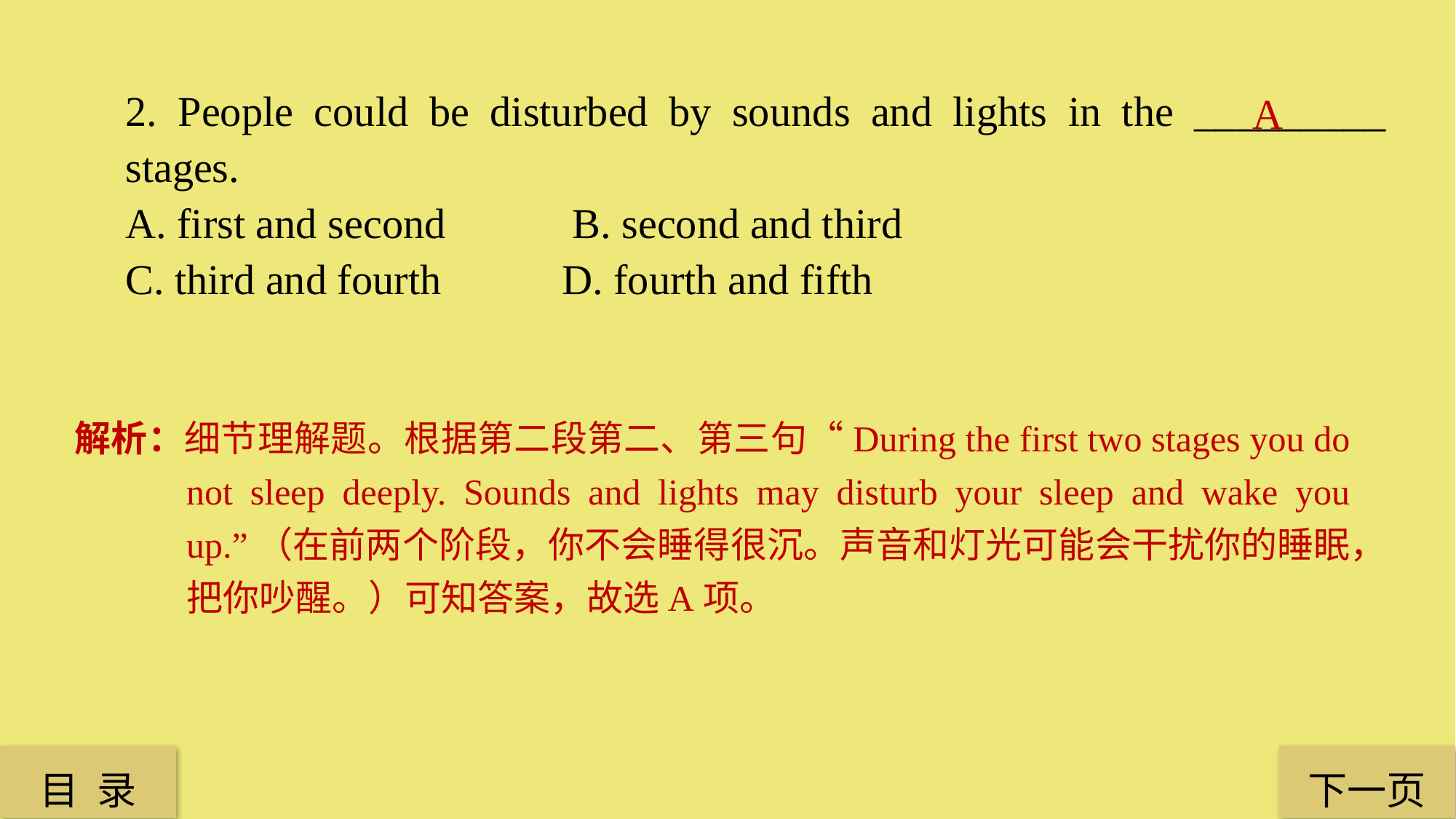

2. People could be disturbed by sounds and lights in the _________ stages.
A. first and second 	 B. second and third
C. third and fourth 	 	D. fourth and fifth
A
解析：细节理解题。根据第二段第二、第三句“During the first two stages you do not sleep deeply. Sounds and lights may disturb your sleep and wake you up.”（在前两个阶段，你不会睡得很沉。声音和灯光可能会干扰你的睡眠，把你吵醒。）可知答案，故选A项。